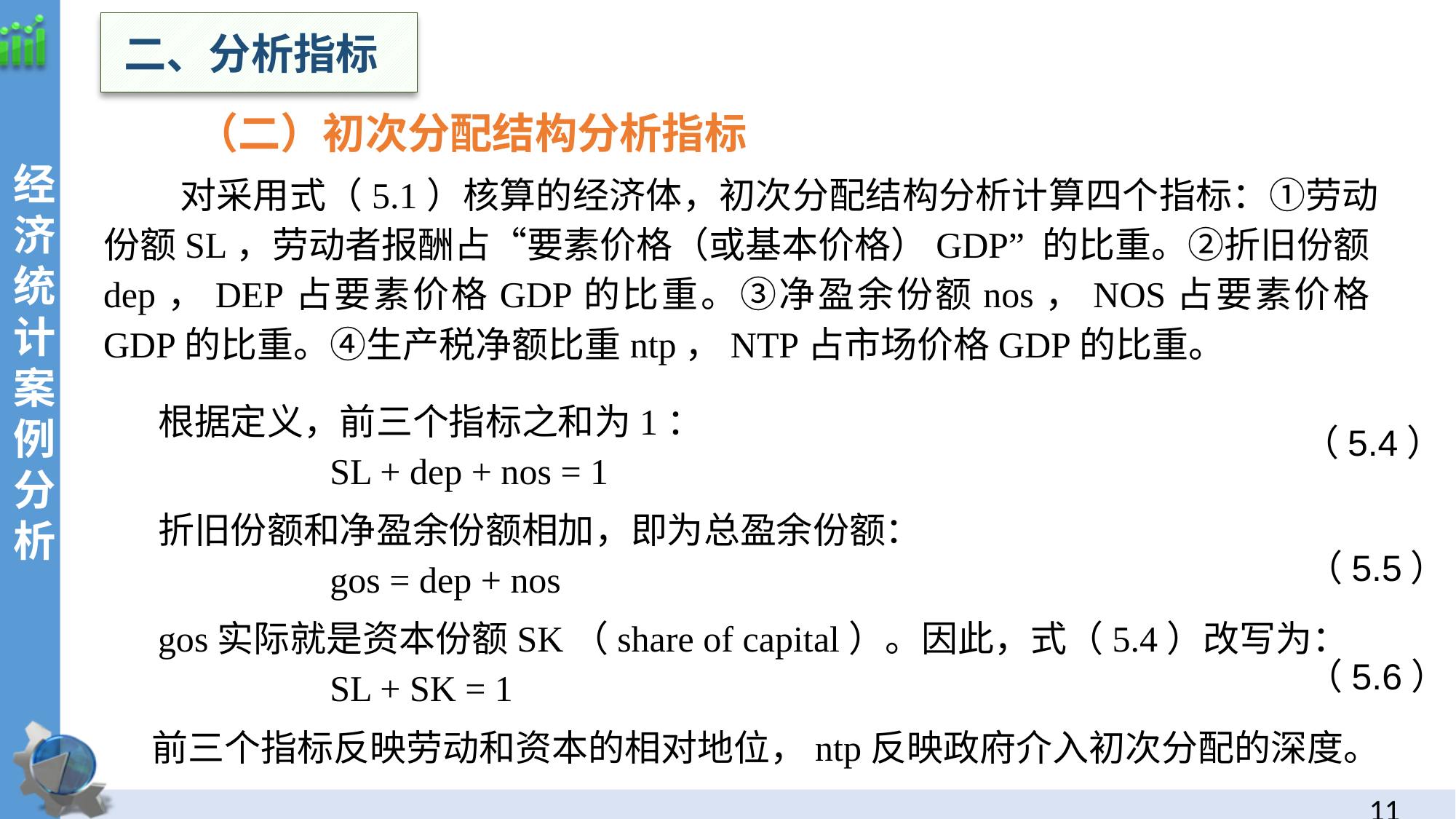

二、分析指标
（二）初次分配结构分析指标

对采用式（5.1）核算的经济体，初次分配结构分析计算四个指标：①劳动份额SL，劳动者报酬占“要素价格（或基本价格）GDP” 的比重。②折旧份额dep，DEP占要素价格GDP的比重。③净盈余份额nos，NOS占要素价格GDP的比重。④生产税净额比重ntp，NTP占市场价格GDP的比重。
根据定义，前三个指标之和为1：
SL + dep + nos = 1
折旧份额和净盈余份额相加，即为总盈余份额：
gos = dep + nos
gos实际就是资本份额SK（share of capital）。因此，式（5.4）改写为：
SL + SK = 1

经
济统计案例分析

（5.4）

（5.5）
（5.6）
前三个指标反映劳动和资本的相对地位，ntp反映政府介入初次分配的深度。
11